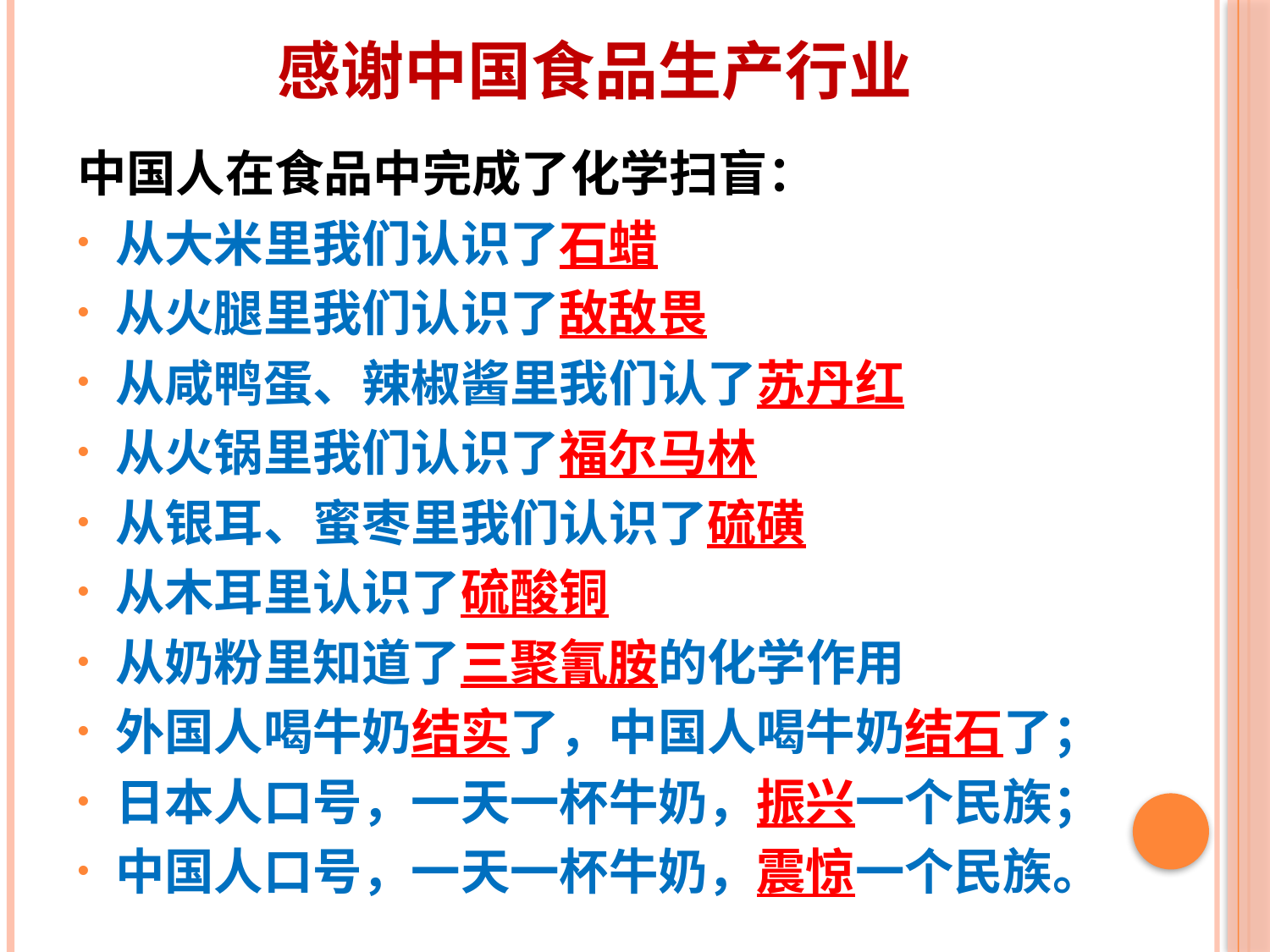

# 感谢中国食品生产行业
中国人在食品中完成了化学扫盲：
从大米里我们认识了石蜡
从火腿里我们认识了敌敌畏
从咸鸭蛋、辣椒酱里我们认了苏丹红
从火锅里我们认识了福尔马林
从银耳、蜜枣里我们认识了硫磺
从木耳里认识了硫酸铜
从奶粉里知道了三聚氰胺的化学作用
外国人喝牛奶结实了，中国人喝牛奶结石了；
日本人口号，一天一杯牛奶，振兴一个民族；
中国人口号，一天一杯牛奶，震惊一个民族。